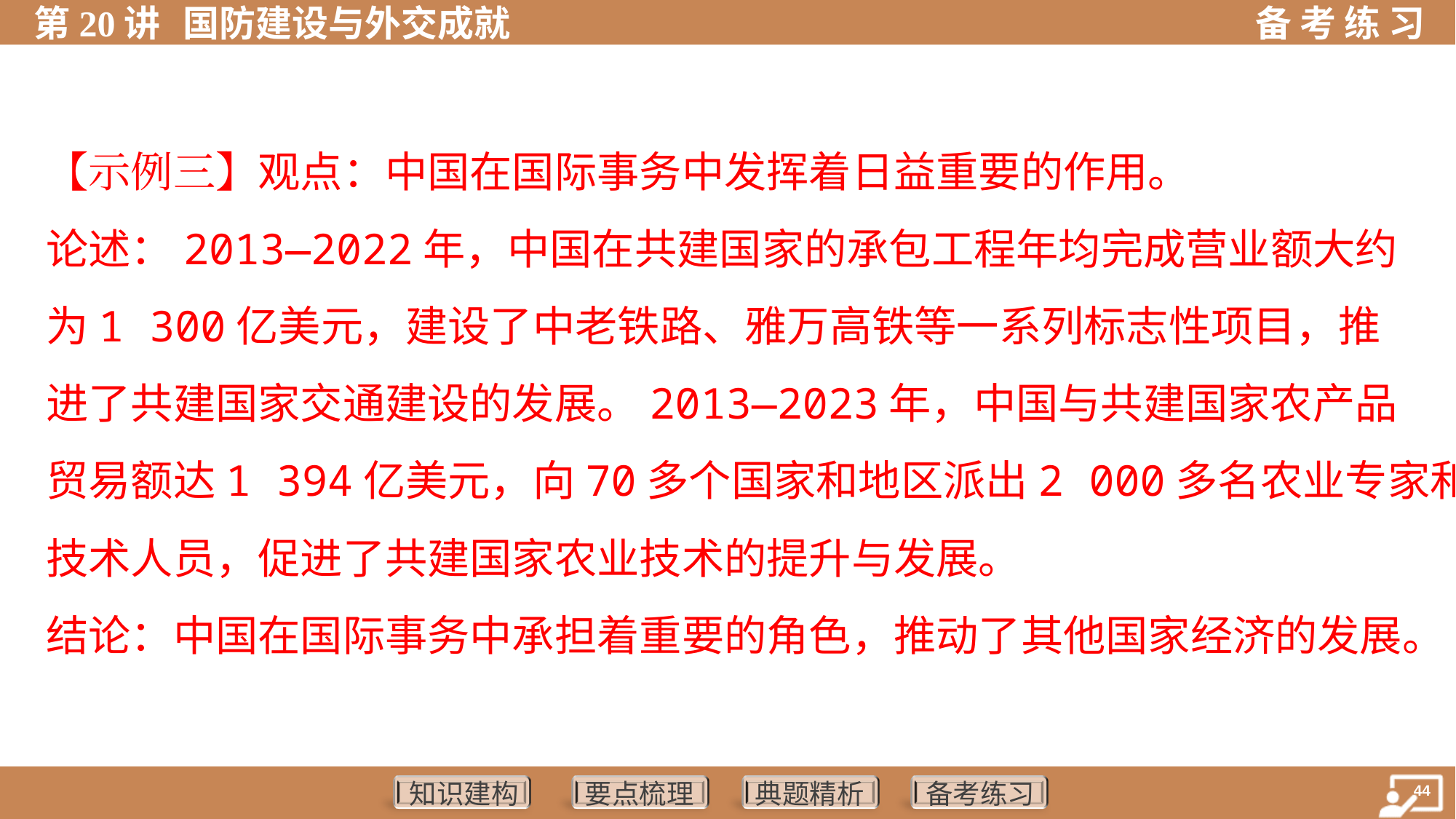

【示例三】观点：中国在国际事务中发挥着日益重要的作用。
论述：2013—2022年，中国在共建国家的承包工程年均完成营业额大约
为1 300亿美元，建设了中老铁路、雅万高铁等一系列标志性项目，推
进了共建国家交通建设的发展。2013—2023年，中国与共建国家农产品
贸易额达1 394亿美元，向70多个国家和地区派出2 000多名农业专家和
技术人员，促进了共建国家农业技术的提升与发展。
结论：中国在国际事务中承担着重要的角色，推动了其他国家经济的发展。